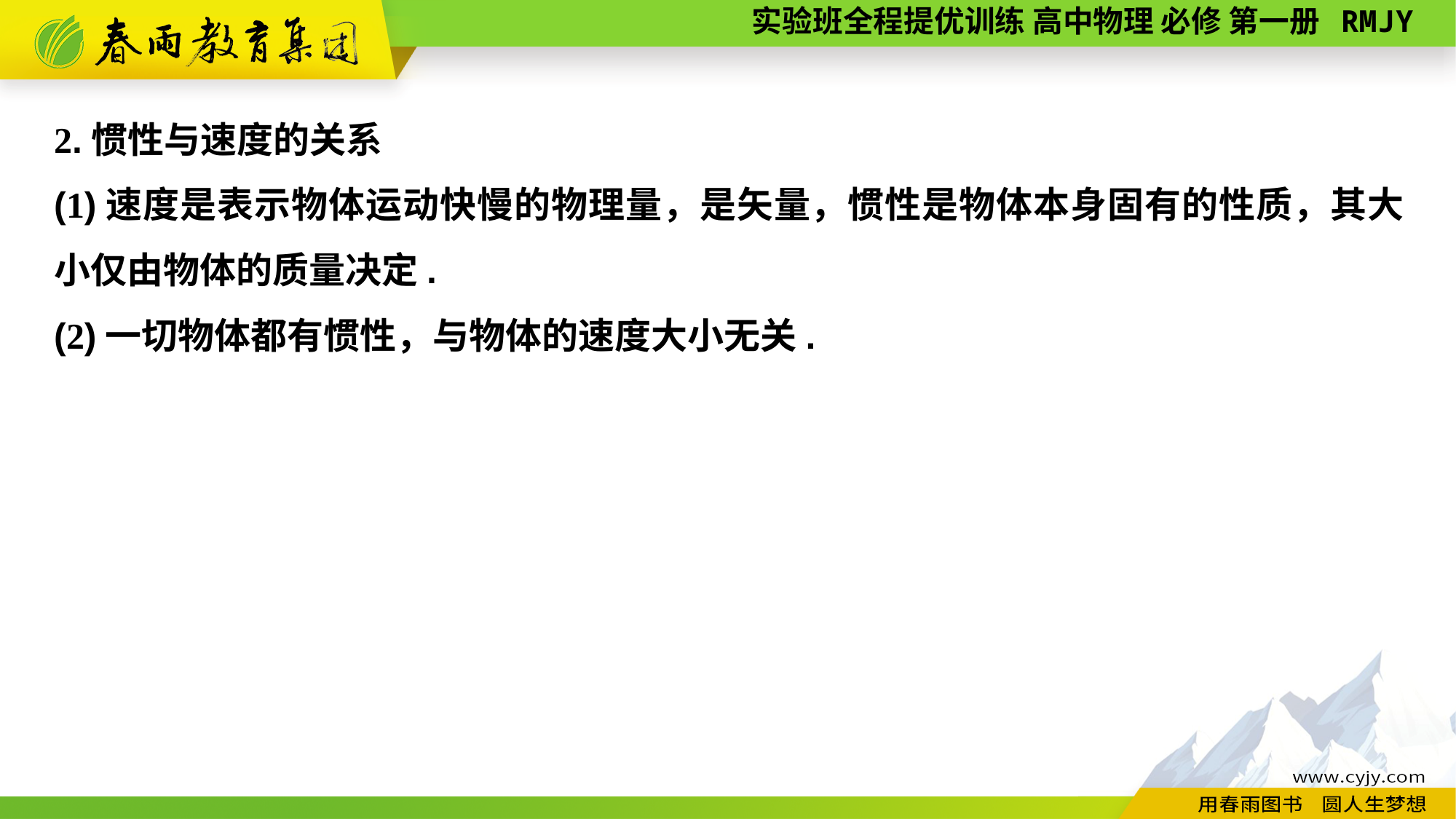

2.惯性与速度的关系
(1)速度是表示物体运动快慢的物理量，是矢量，惯性是物体本身固有的性质，其大小仅由物体的质量决定.
(2)一切物体都有惯性，与物体的速度大小无关.